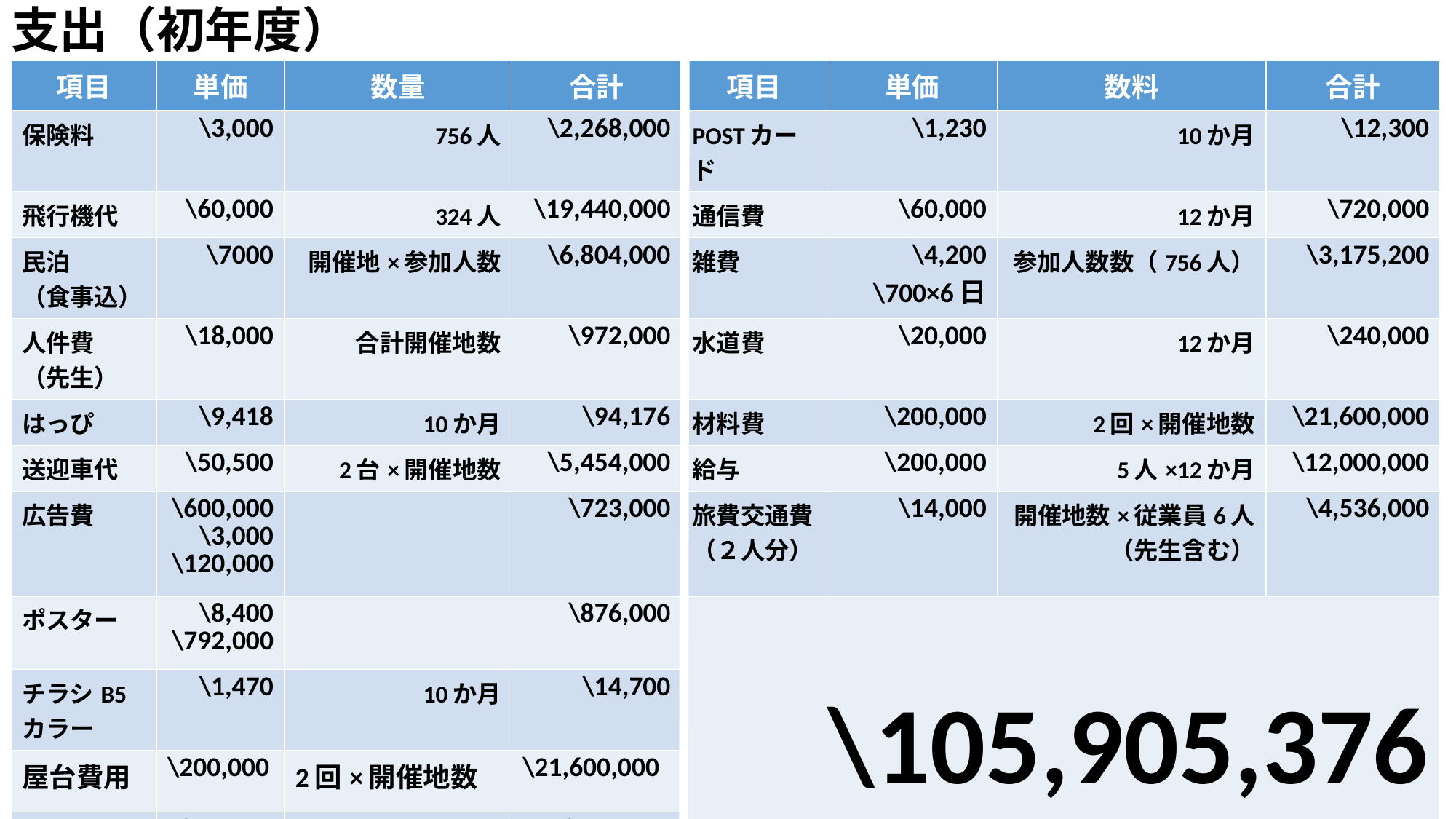

支出（初年度）
| 項目 | 単価 | 数量 | 合計 | 項目 | 単価 | 数料 | 合計 |
| --- | --- | --- | --- | --- | --- | --- | --- |
| 保険料 | \3,000 | 756人 | \2,268,000 | POSTカード | \1,230 | 10か月 | \12,300 |
| 飛行機代 | \60,000 | 324人 | \19,440,000 | 通信費 | \60,000 | 12か月 | \720,000 |
| 民泊 （食事込） | \7000 | 開催地×参加人数 | \6,804,000 | 雑費 | \4,200 \700×6日 | 参加人数数（756人） | \3,175,200 |
| 人件費 （先生） | \18,000 | 合計開催地数 | \972,000 | 水道費 | \20,000 | 12か月 | \240,000 |
| はっぴ | \9,418 | 10か月 | \94,176 | 材料費 | \200,000 | 2回×開催地数 | \21,600,000 |
| 送迎車代 | \50,500 | 2台×開催地数 | \5,454,000 | 給与 | \200,000 | 5人×12か月 | \12,000,000 |
| 広告費 | \600,000 \3,000 \120,000 |  | \723,000 | 旅費交通費（２人分） | \14,000 | 開催地数×従業員6人（先生含む） | \4,536,000 |
| ポスター | \8,400 \792,000 |  | \876,000 | \105,905,376 |  |  |  |
| チラシB5 カラー | \1,470 | 10か月 | \14,700 |  |  |  |  |
| 屋台費用 | \200,000 | 2回×開催地数 | \21,600,000 |  |  |  |  |
| 家賃 | \70,000 | 12か月 | \840,000 |  |  |  |  |